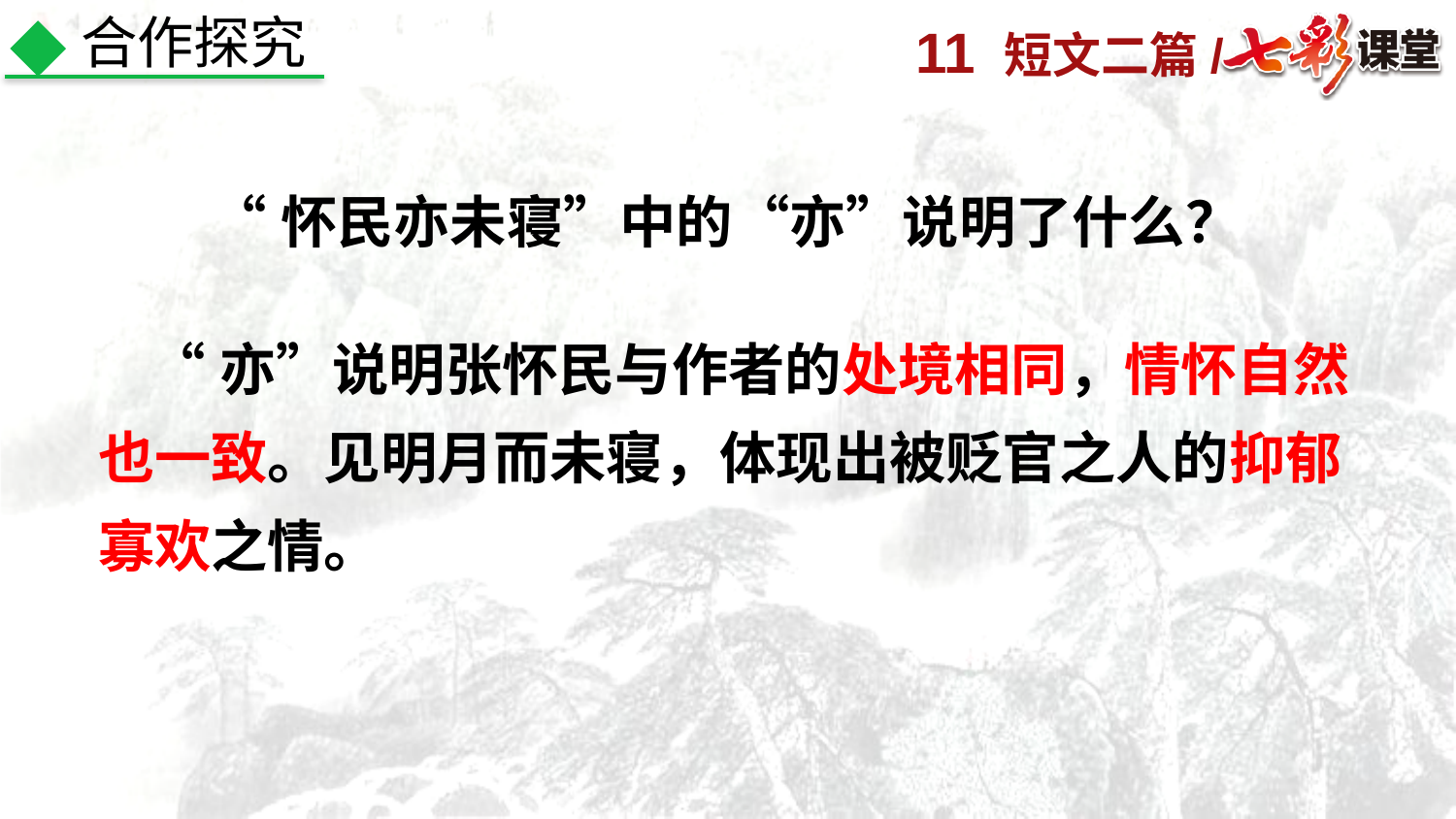

合作探究

“怀民亦未寝”中的“亦”说明了什么？
    “亦”说明张怀民与作者的处境相同，情怀自然也一致。见明月而未寝，体现出被贬官之人的抑郁寡欢之情。